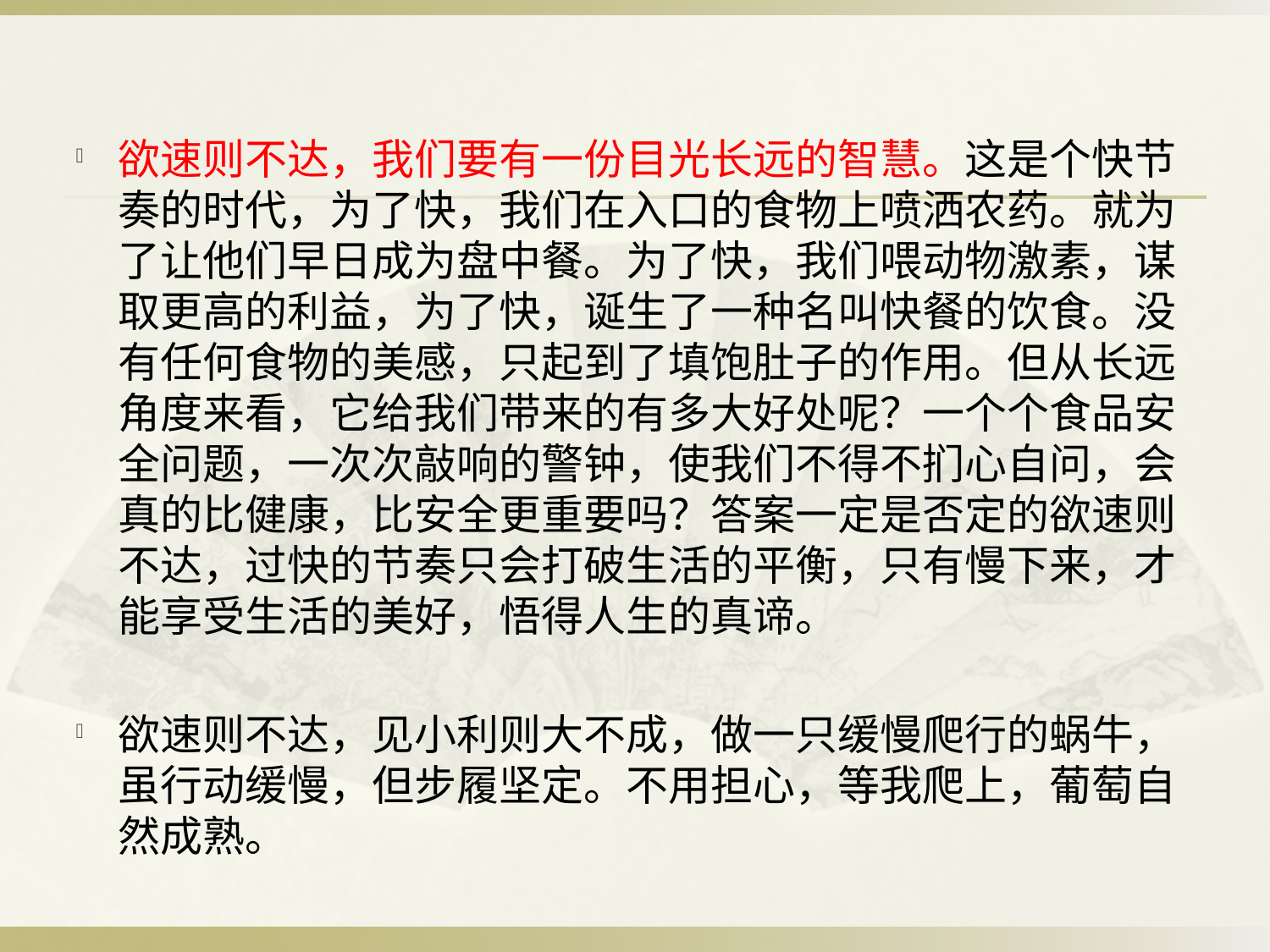

欲速则不达，我们要有一份目光长远的智慧。这是个快节奏的时代，为了快，我们在入口的食物上喷洒农药。就为了让他们早日成为盘中餐。为了快，我们喂动物激素，谋取更高的利益，为了快，诞生了一种名叫快餐的饮食。没有任何食物的美感，只起到了填饱肚子的作用。但从长远角度来看，它给我们带来的有多大好处呢？一个个食品安全问题，一次次敲响的警钟，使我们不得不扪心自问，会真的比健康，比安全更重要吗？答案一定是否定的欲速则不达，过快的节奏只会打破生活的平衡，只有慢下来，才能享受生活的美好，悟得人生的真谛。

欲速则不达，见小利则大不成，做一只缓慢爬行的蜗牛，虽行动缓慢，但步履坚定。不用担心，等我爬上，葡萄自然成熟。